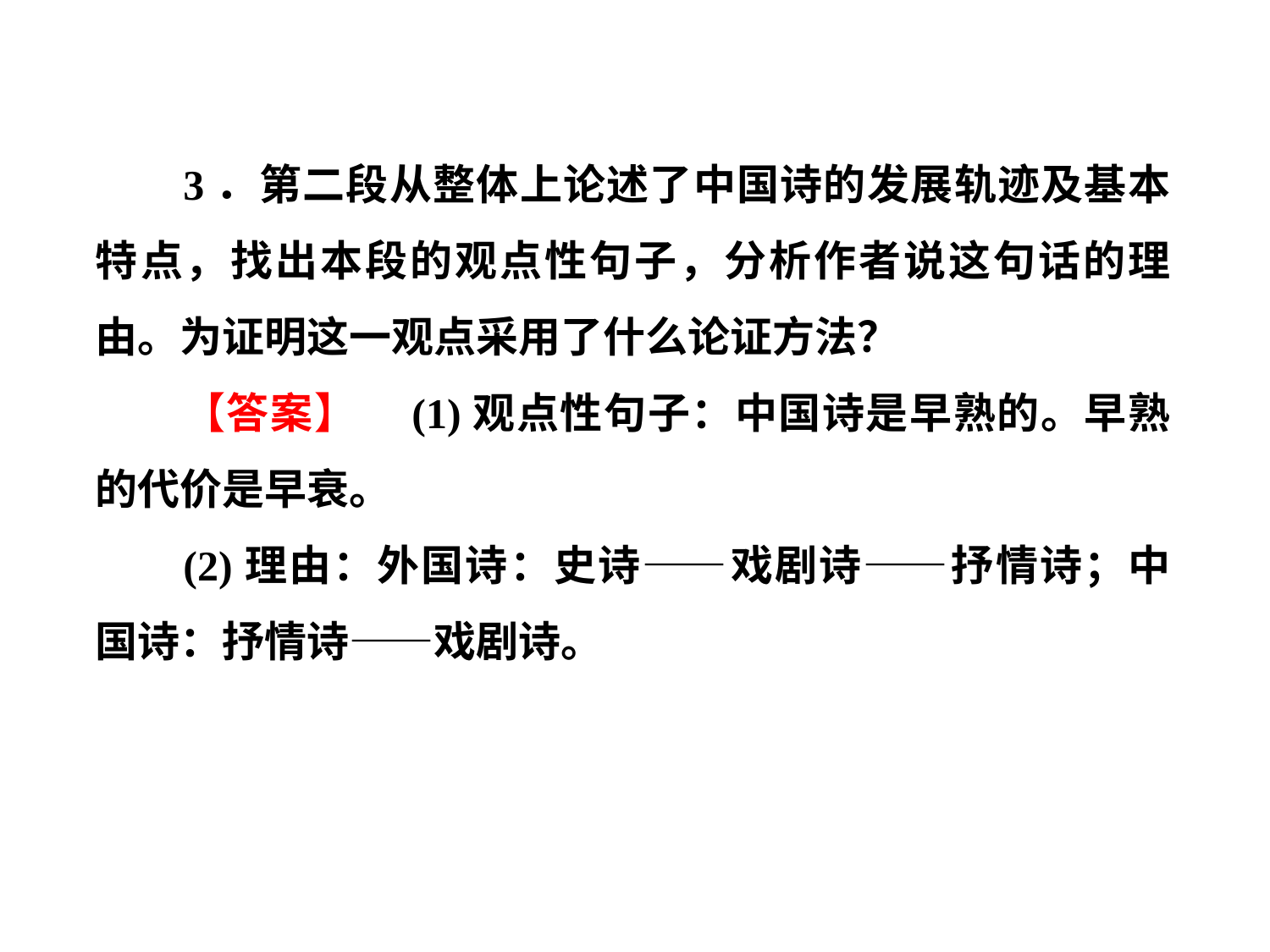

3．第二段从整体上论述了中国诗的发展轨迹及基本特点，找出本段的观点性句子，分析作者说这句话的理由。为证明这一观点采用了什么论证方法？
【答案】　(1)观点性句子：中国诗是早熟的。早熟的代价是早衰。
(2)理由：外国诗：史诗——戏剧诗——抒情诗；中国诗：抒情诗——戏剧诗。